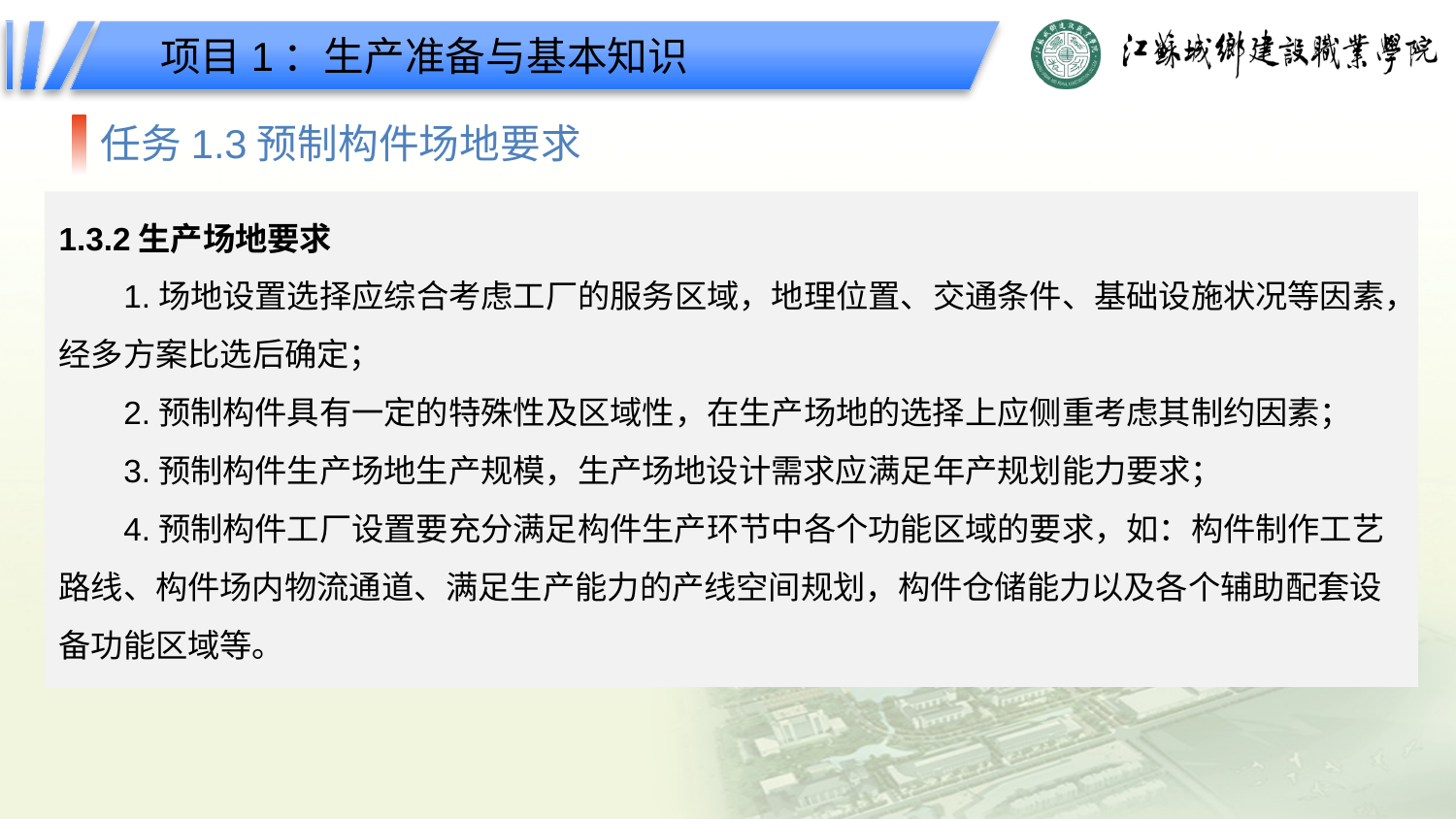

项目1：生产准备与基本知识
任务1.3预制构件场地要求

1.3.2生产场地要求
1.场地设置选择应综合考虑工厂的服务区域，地理位置、交通条件、基础设施状况等因素，经多方案比选后确定；
2.预制构件具有一定的特殊性及区域性，在生产场地的选择上应侧重考虑其制约因素；
3.预制构件生产场地生产规模，生产场地设计需求应满足年产规划能力要求；
4.预制构件工厂设置要充分满足构件生产环节中各个功能区域的要求，如：构件制作工艺路线、构件场内物流通道、满足生产能力的产线空间规划，构件仓储能力以及各个辅助配套设备功能区域等。